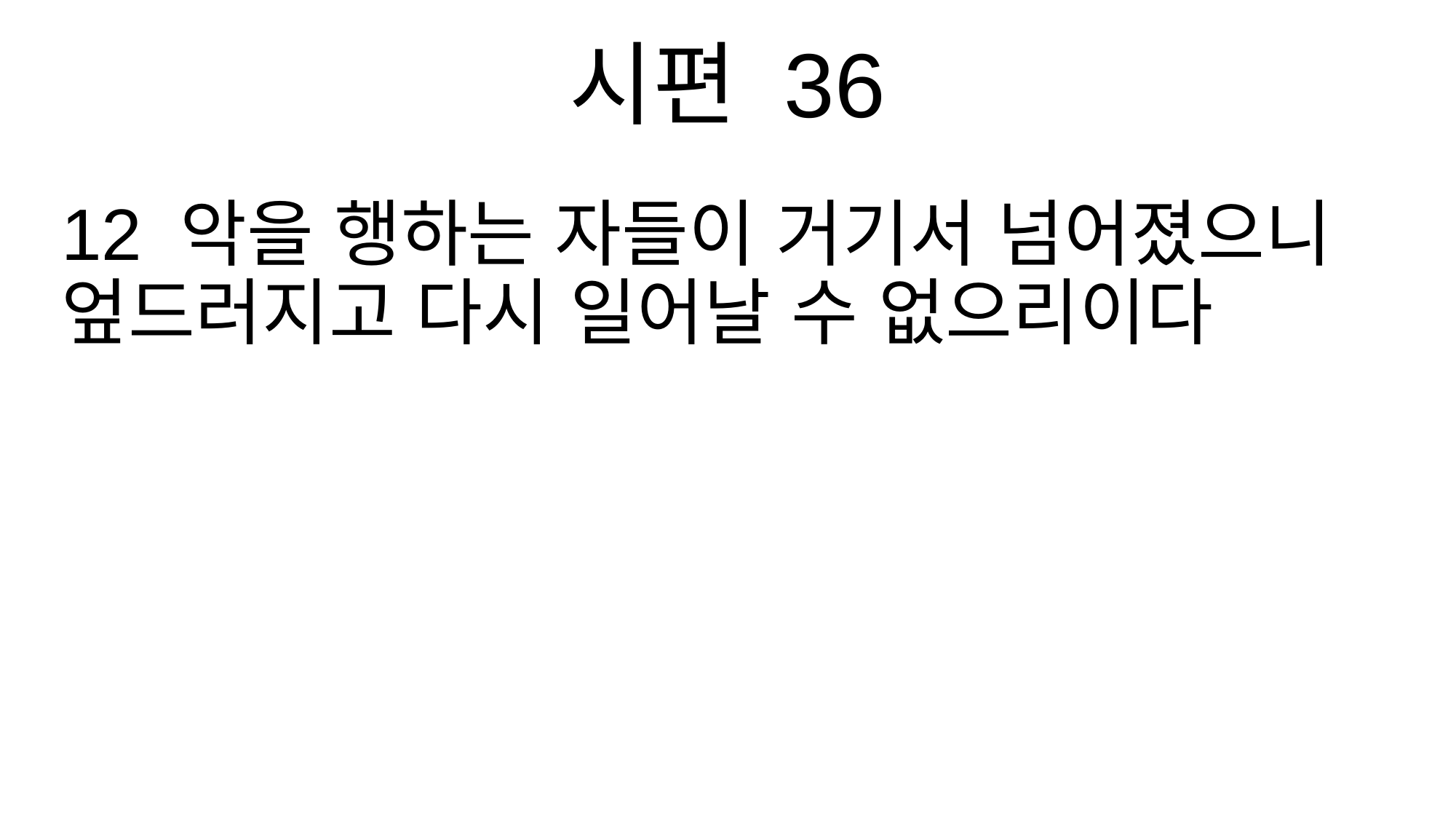

시편 36
12 악을 행하는 자들이 거기서 넘어졌으니 엎드러지고 다시 일어날 수 없으리이다